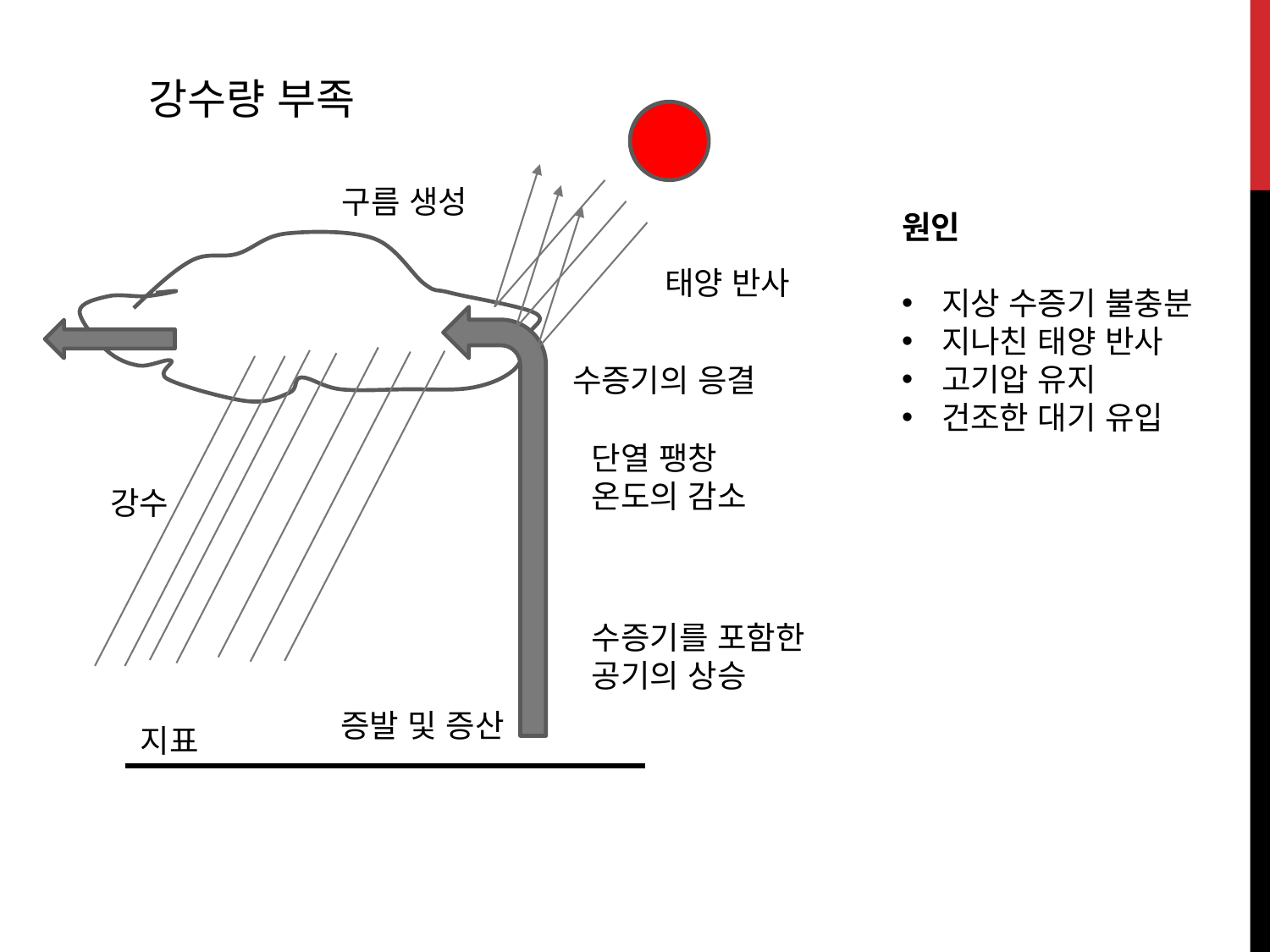

강수량 부족

구름 생성
원인

지상 수증기 불충분
지나친 태양 반사
고기압 유지
건조한 대기 유입

태양 반사

수증기의 응결
단열 팽창
온도의 감소
강수
수증기를 포함한
공기의 상승
증발 및 증산
지표